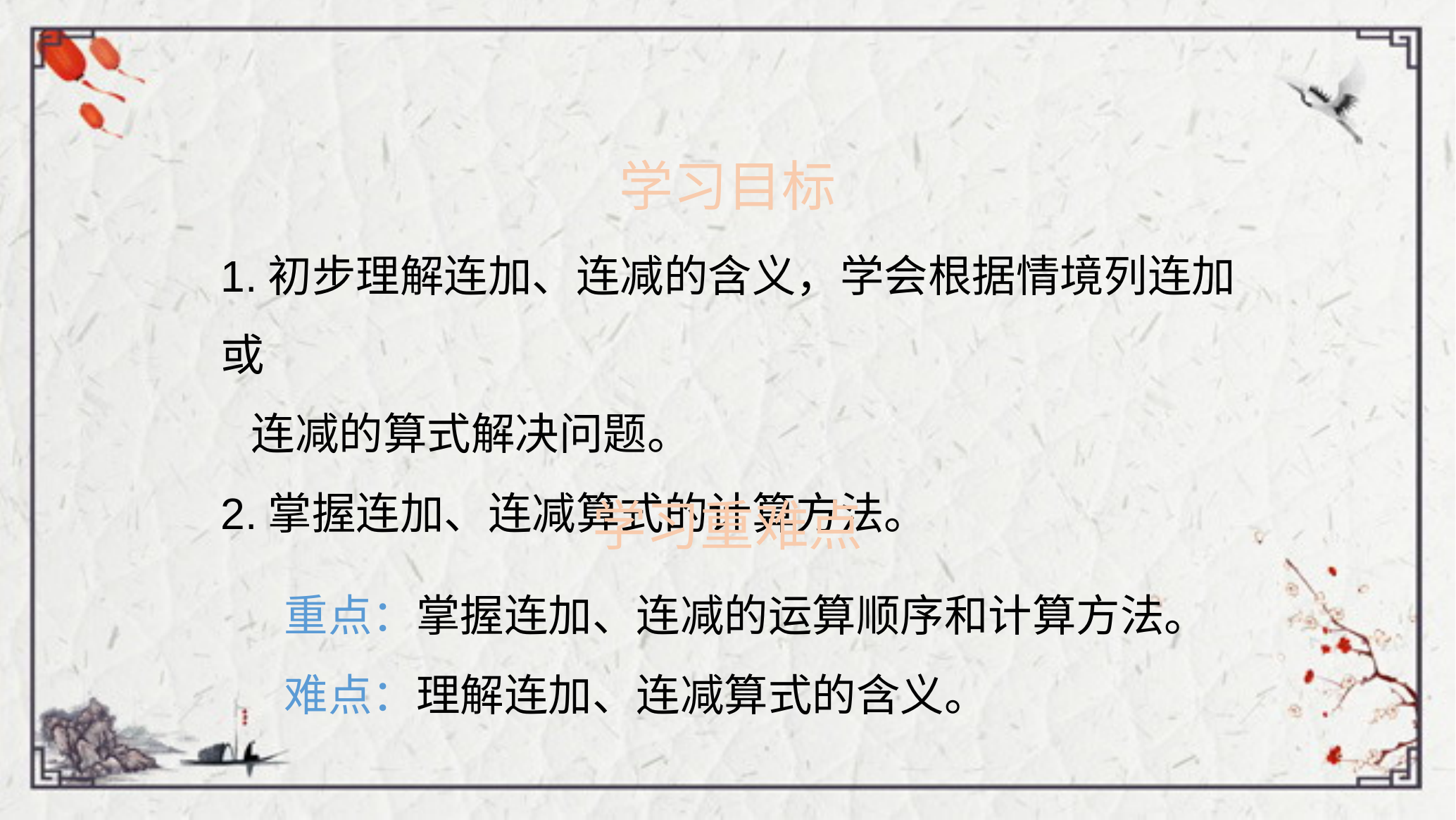

学习目标
1.初步理解连加、连减的含义，学会根据情境列连加或
  连减的算式解决问题。
2.掌握连加、连减算式的计算方法。
学习重难点
重点：掌握连加、连减的运算顺序和计算方法。
难点：理解连加、连减算式的含义。